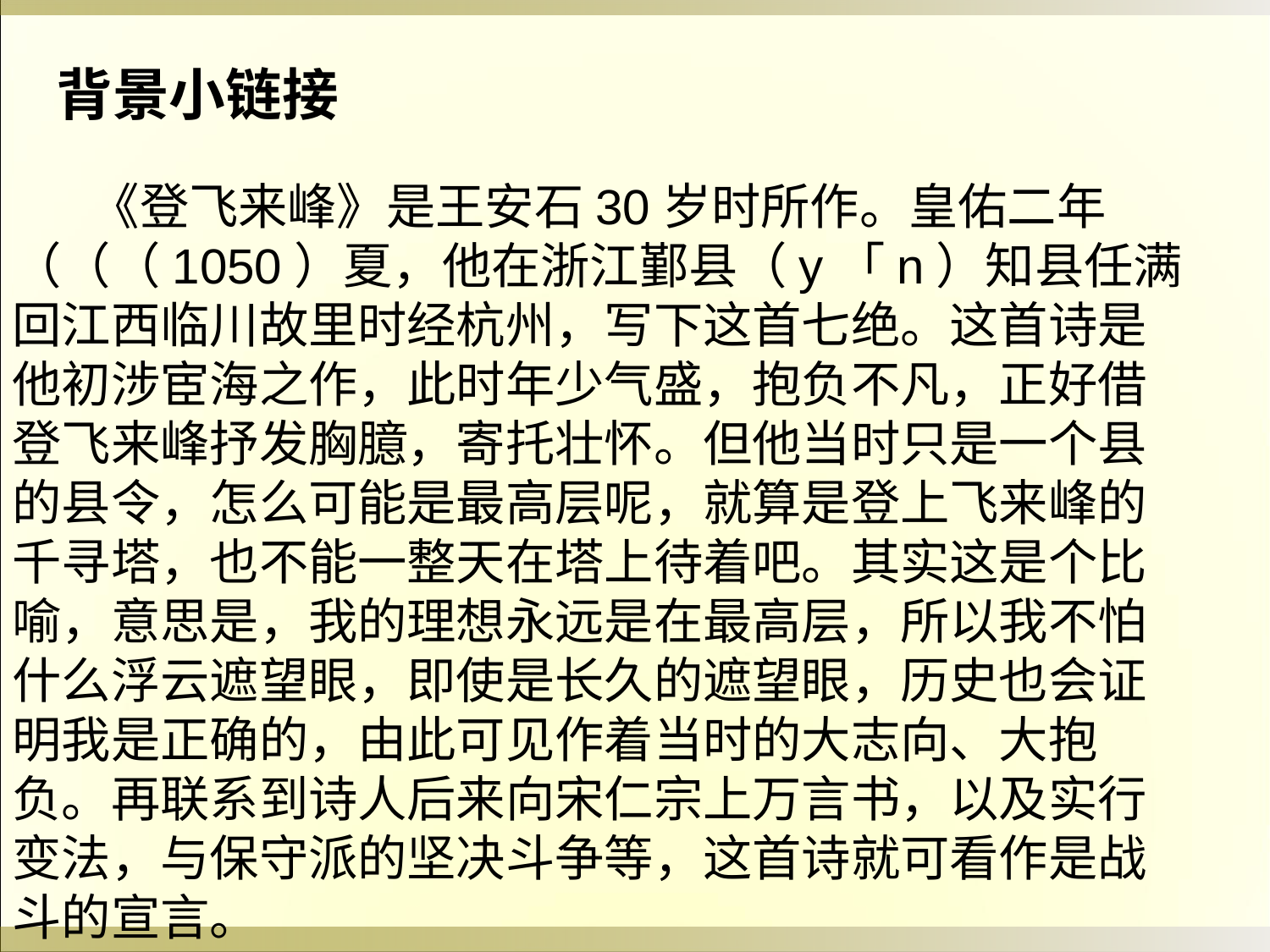

背景小链接
      《登飞来峰》是王安石30岁时所作。皇佑二年（（（1050）夏，他在浙江鄞县（y「n）知县任满回江西临川故里时经杭州，写下这首七绝。这首诗是他初涉宦海之作，此时年少气盛，抱负不凡，正好借登飞来峰抒发胸臆，寄托壮怀。但他当时只是一个县的县令，怎么可能是最高层呢，就算是登上飞来峰的千寻塔，也不能一整天在塔上待着吧。其实这是个比喻，意思是，我的理想永远是在最高层，所以我不怕什么浮云遮望眼，即使是长久的遮望眼，历史也会证明我是正确的，由此可见作着当时的大志向、大抱负。再联系到诗人后来向宋仁宗上万言书，以及实行变法，与保守派的坚决斗争等，这首诗就可看作是战斗的宣言。